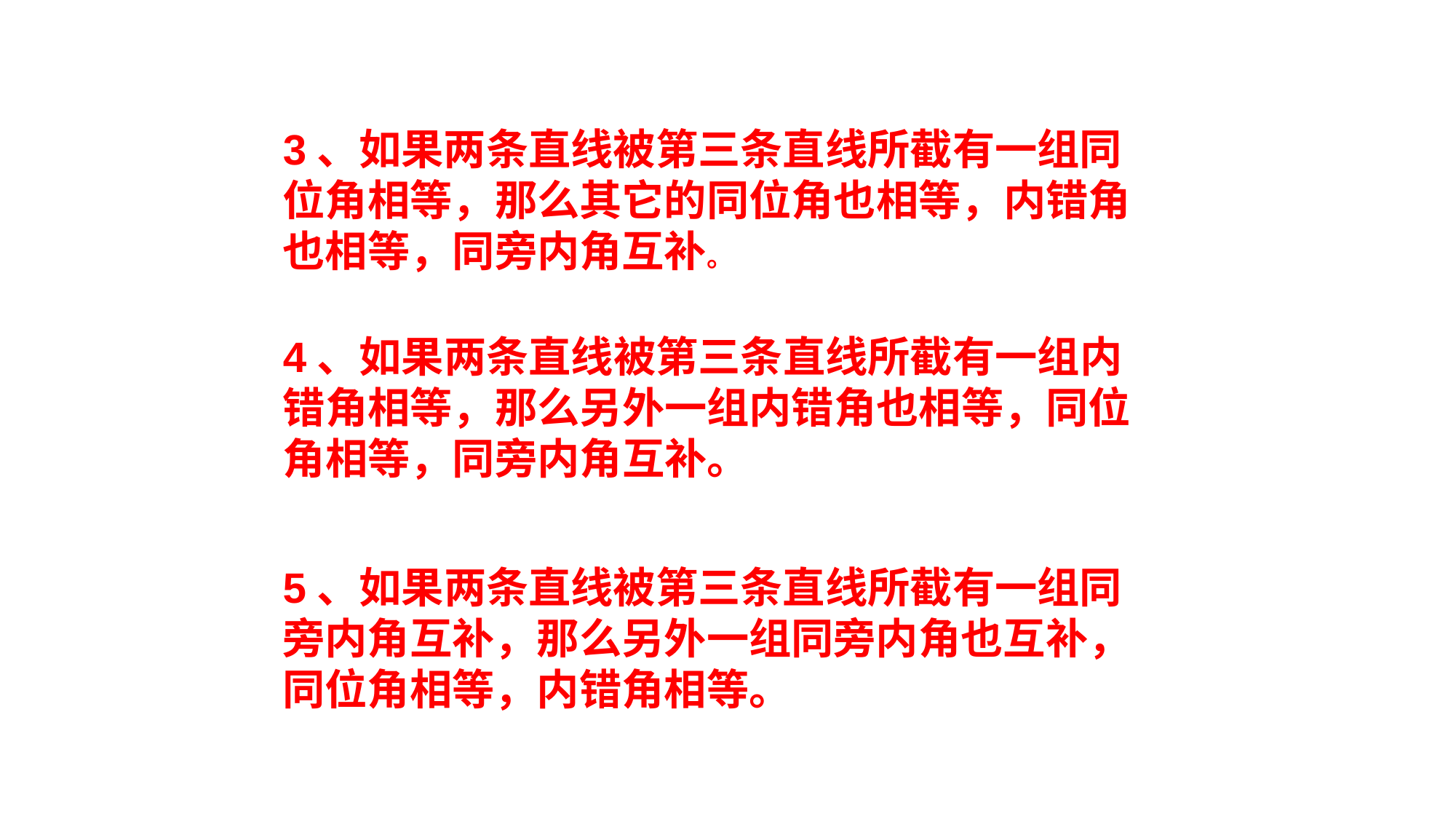

3、如果两条直线被第三条直线所截有一组同位角相等，那么其它的同位角也相等，内错角也相等，同旁内角互补。

4、如果两条直线被第三条直线所截有一组内错角相等，那么另外一组内错角也相等，同位角相等，同旁内角互补。

5、如果两条直线被第三条直线所截有一组同旁内角互补，那么另外一组同旁内角也互补，同位角相等，内错角相等。